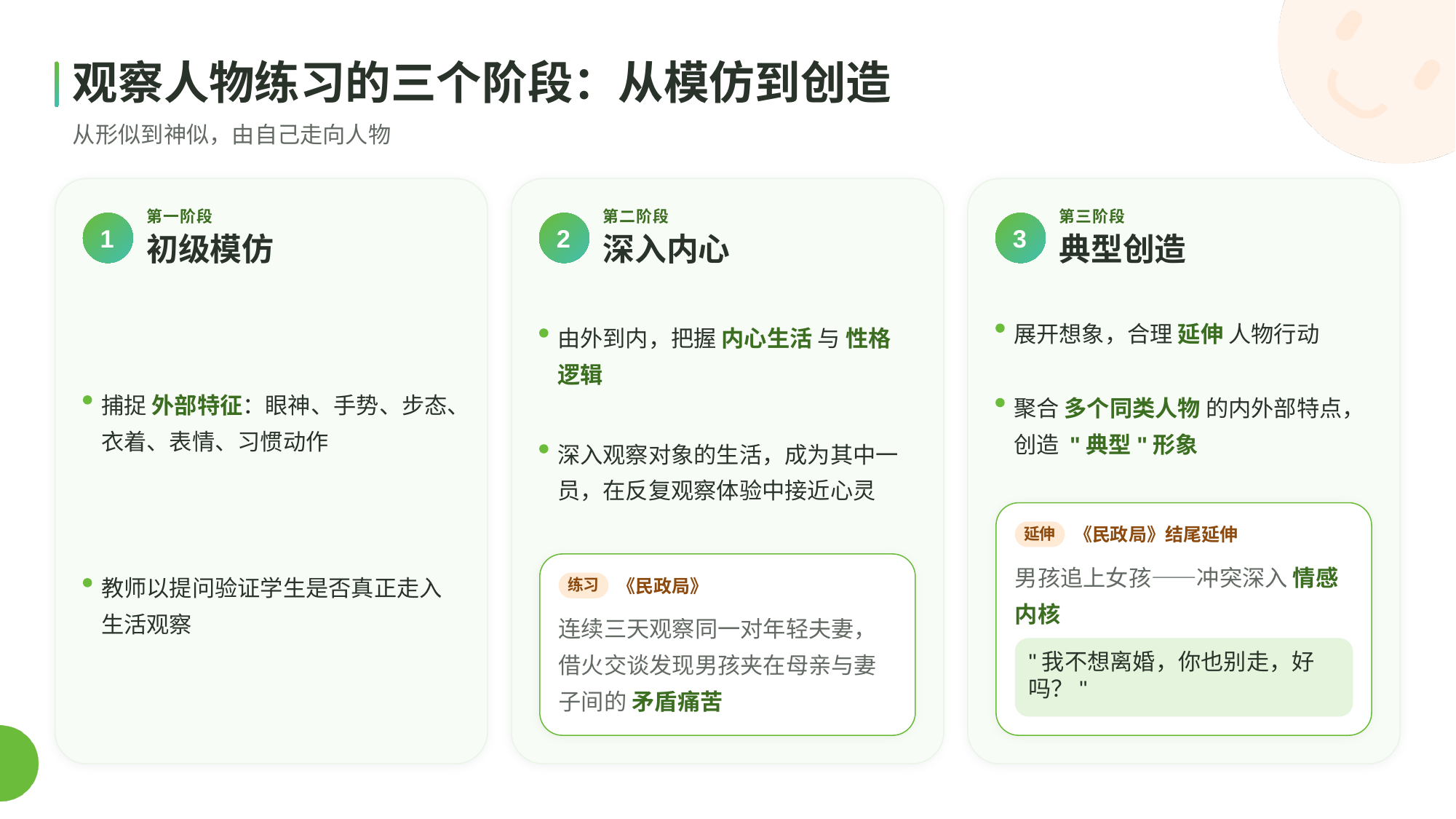

观察人物练习的三个阶段：从模仿到创造

从形似到神似，由自己走向人物

第一阶段
第二阶段
第三阶段

1
2
3
初级模仿
深入内心
典型创造
展开想象，合理 延伸 人物行动
由外到内，把握 内心生活 与 性格逻辑

捕捉 外部特征：眼神、手势、步态、衣着、表情、习惯动作
聚合 多个同类人物 的内外部特点，创造 "典型"形象

深入观察对象的生活，成为其中一员，在反复观察体验中接近心灵

《民政局》结尾延伸
延伸

男孩追上女孩——冲突深入 情感内核
教师以提问验证学生是否真正走入生活观察

《民政局》
练习

连续三天观察同一对年轻夫妻，借火交谈发现男孩夹在母亲与妻子间的 矛盾痛苦

"我不想离婚，你也别走，好吗？"